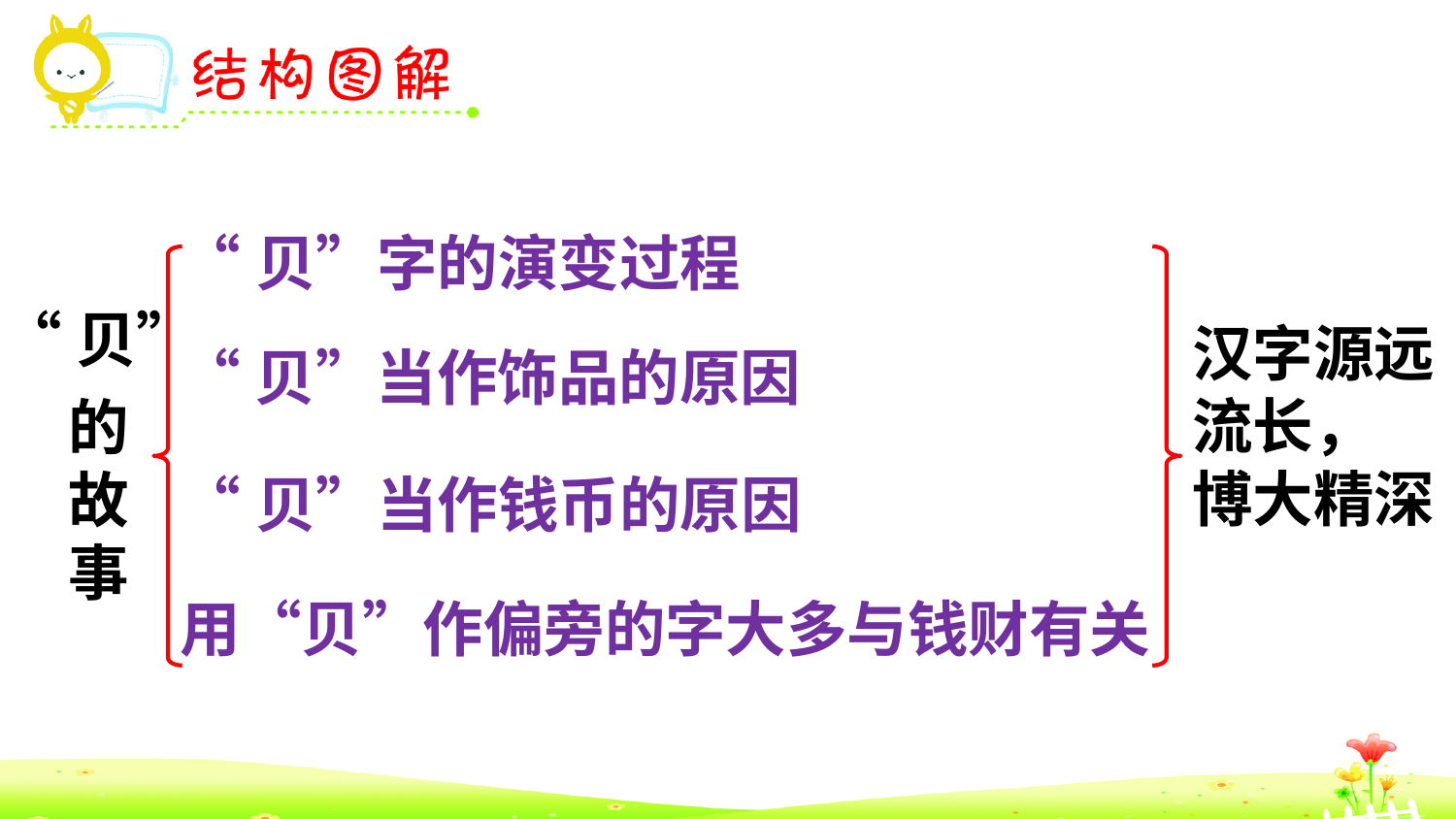

“贝”字的演变过程

“贝”
的
故
事
汉字源远流长，
博大精深
“贝”当作饰品的原因
“贝”当作钱币的原因
用“贝”作偏旁的字大多与钱财有关